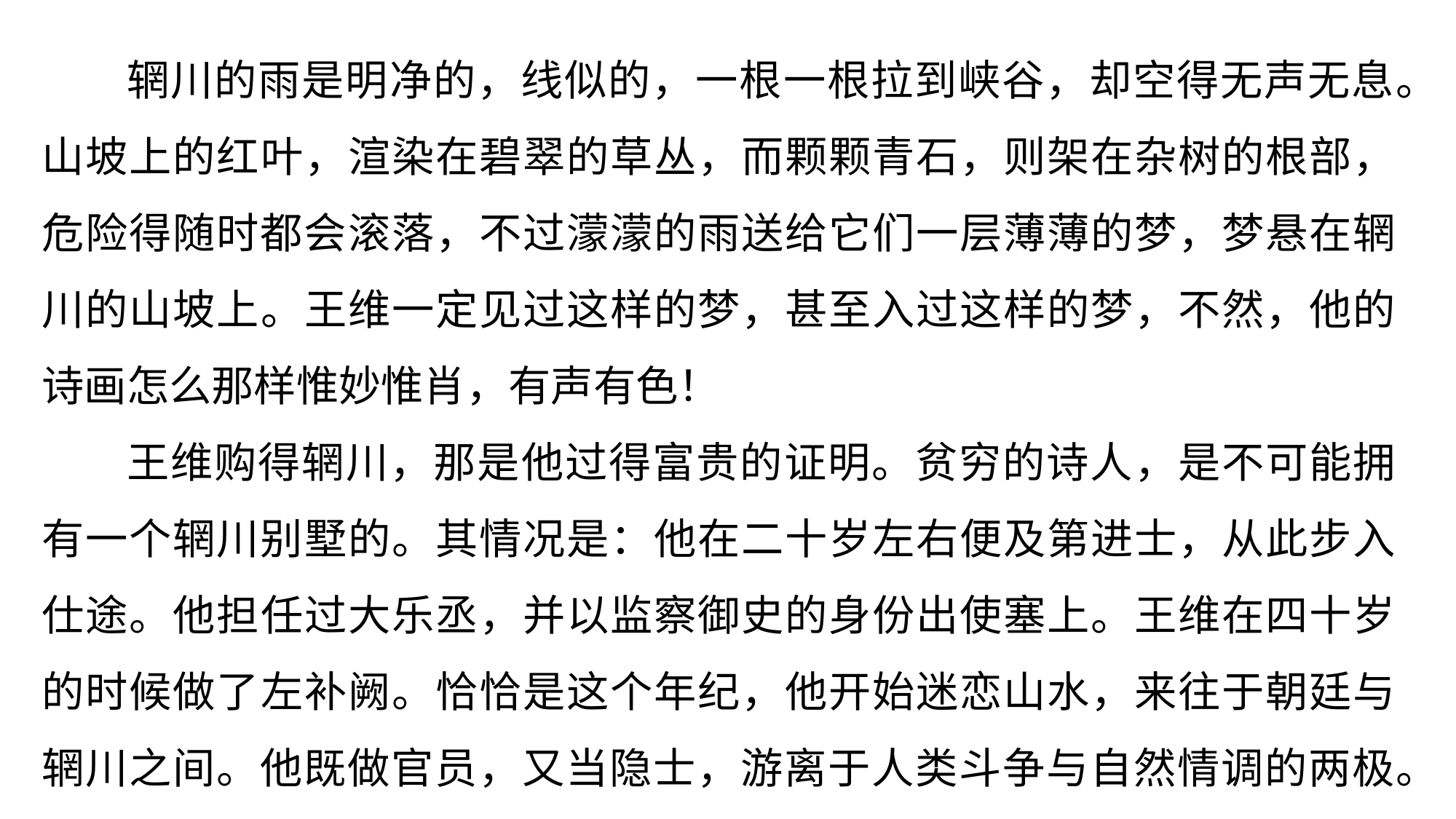

辋川的雨是明净的，线似的，一根一根拉到峡谷，却空得无声无息。山坡上的红叶，渲染在碧翠的草丛，而颗颗青石，则架在杂树的根部，危险得随时都会滚落，不过濛濛的雨送给它们一层薄薄的梦，梦悬在辋川的山坡上。王维一定见过这样的梦，甚至入过这样的梦，不然，他的诗画怎么那样惟妙惟肖，有声有色！
王维购得辋川，那是他过得富贵的证明。贫穷的诗人，是不可能拥有一个辋川别墅的。其情况是：他在二十岁左右便及第进士，从此步入仕途。他担任过大乐丞，并以监察御史的身份出使塞上。王维在四十岁的时候做了左补阙。恰恰是这个年纪，他开始迷恋山水，来往于朝廷与辋川之间。他既做官员，又当隐士，游离于人类斗争与自然情调的两极。